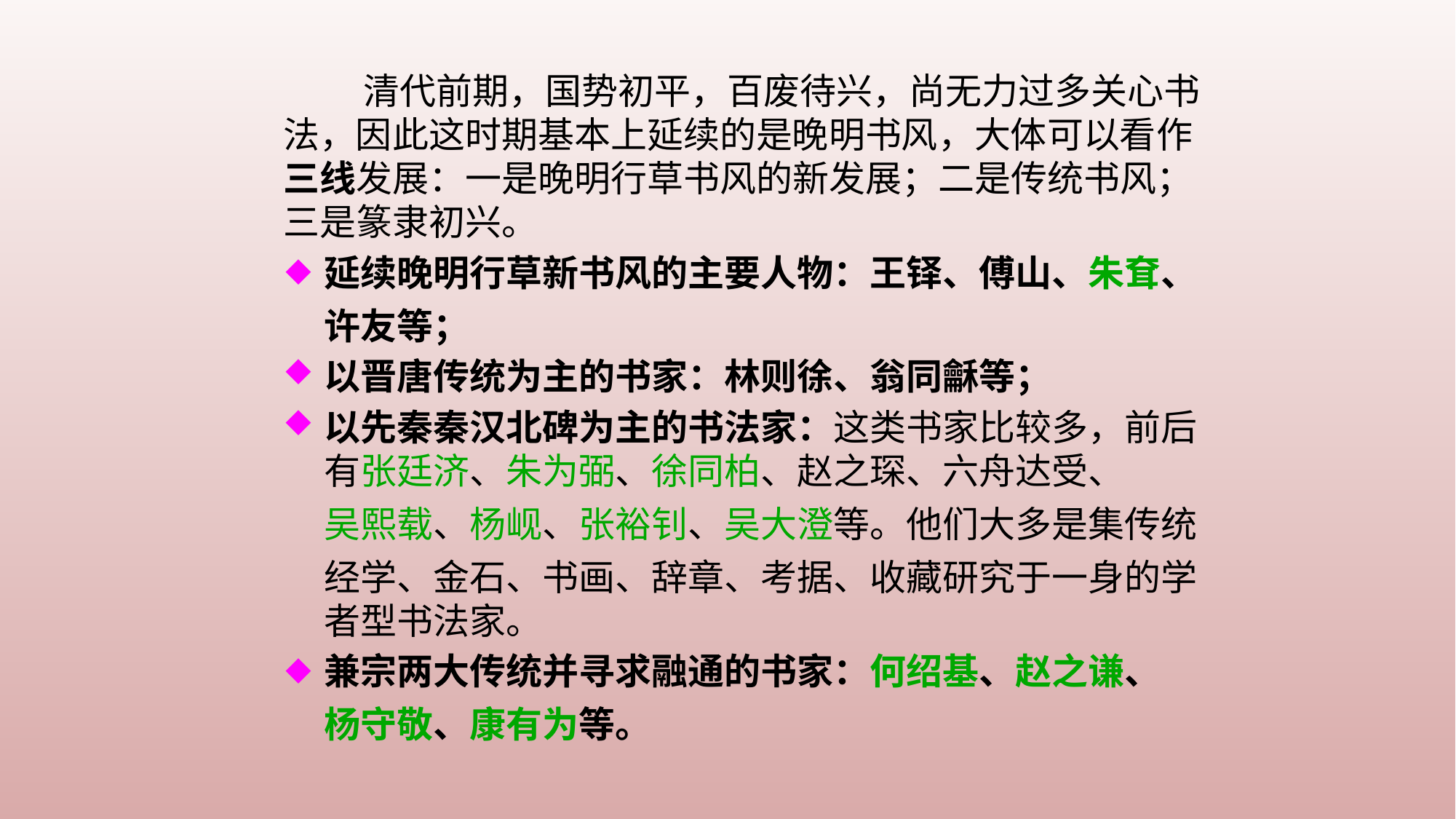

清代前期，国势初平，百废待兴，尚无力过多关心书法，因此这时期基本上延续的是晚明书风，大体可以看作三线发展：一是晚明行草书风的新发展；二是传统书风；三是篆隶初兴。
延续晚明行草新书风的主要人物：王铎、傅山、朱耷、许友等；
以晋唐传统为主的书家：林则徐、翁同龢等；
以先秦秦汉北碑为主的书法家：这类书家比较多，前后有张廷济、朱为弼、徐同柏、赵之琛、六舟达受、吴熙载、杨岘、张裕钊、吴大澄等。他们大多是集传统经学、金石、书画、辞章、考据、收藏研究于一身的学者型书法家。
兼宗两大传统并寻求融通的书家：何绍基、赵之谦、杨守敬、康有为等。